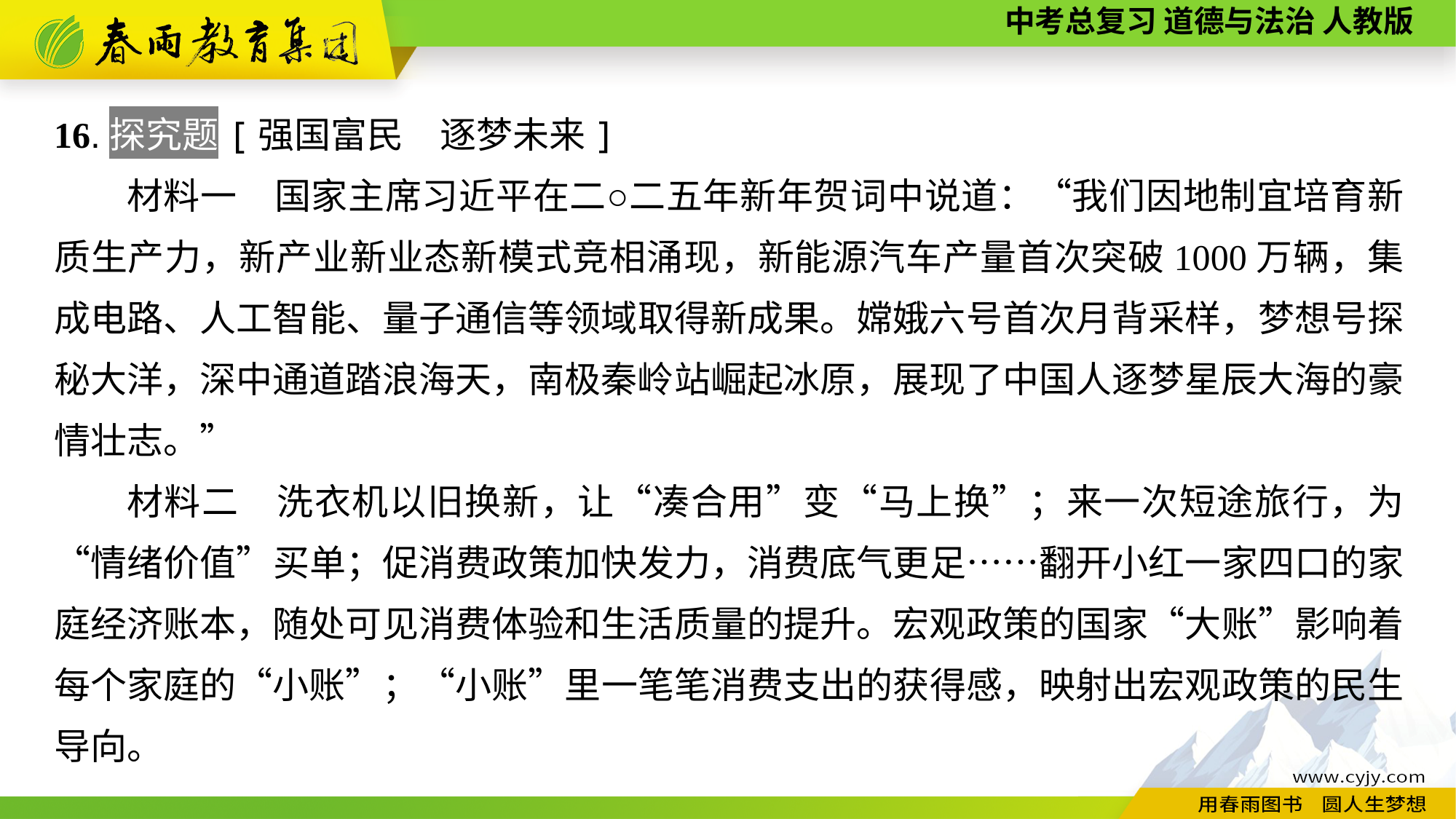

16.探究题[强国富民　逐梦未来]
材料一　国家主席习近平在二○二五年新年贺词中说道：“我们因地制宜培育新质生产力，新产业新业态新模式竞相涌现，新能源汽车产量首次突破1000万辆，集成电路、人工智能、量子通信等领域取得新成果。嫦娥六号首次月背采样，梦想号探秘大洋，深中通道踏浪海天，南极秦岭站崛起冰原，展现了中国人逐梦星辰大海的豪情壮志。”
材料二　洗衣机以旧换新，让“凑合用”变“马上换”；来一次短途旅行，为“情绪价值”买单；促消费政策加快发力，消费底气更足……翻开小红一家四口的家庭经济账本，随处可见消费体验和生活质量的提升。宏观政策的国家“大账”影响着每个家庭的“小账”；“小账”里一笔笔消费支出的获得感，映射出宏观政策的民生导向。